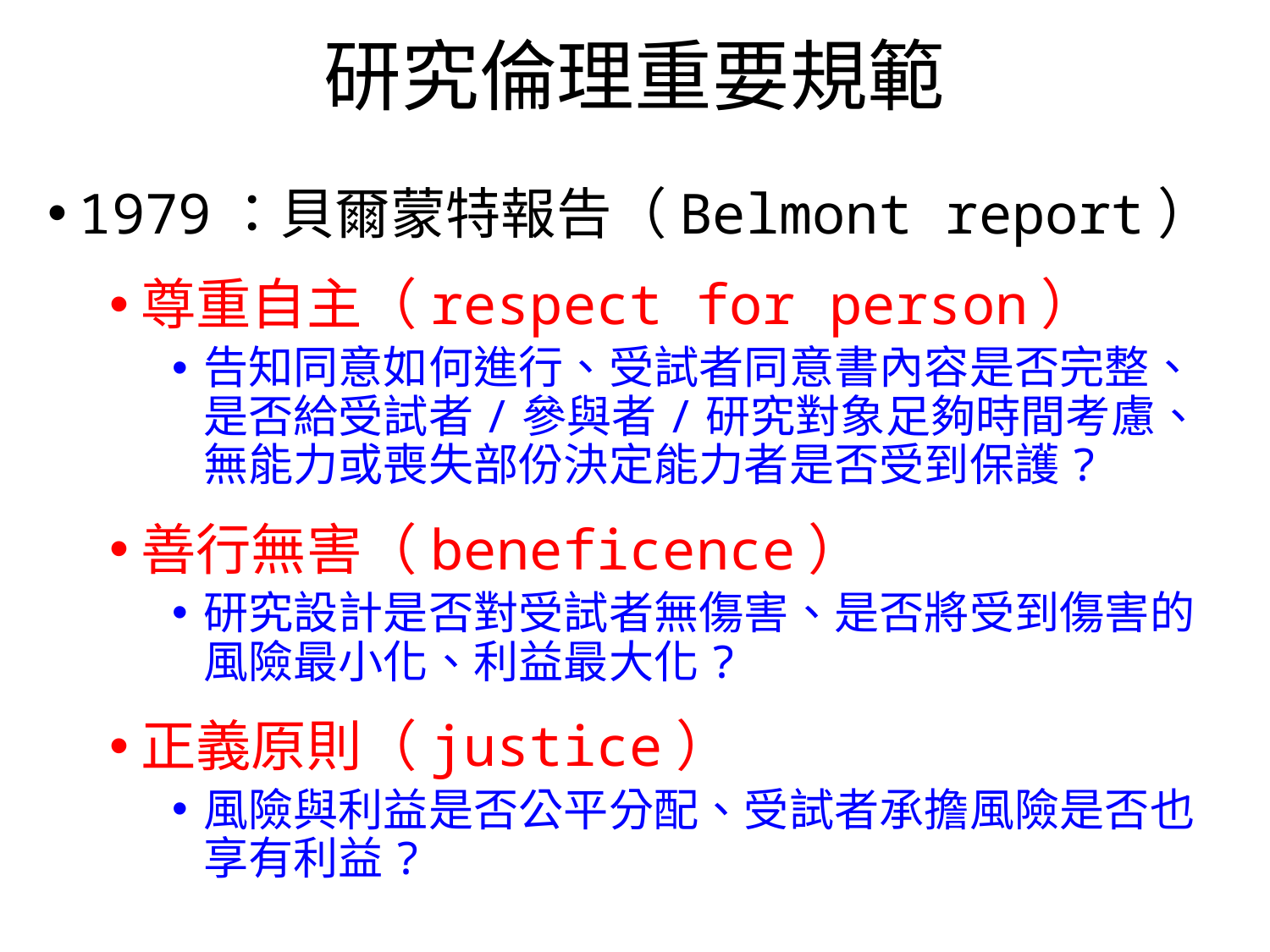

# 研究倫理重要規範
1979：貝爾蒙特報告（Belmont report）
尊重自主（respect for person）
告知同意如何進行、受試者同意書內容是否完整、是否給受試者/參與者/研究對象足夠時間考慮、無能力或喪失部份決定能力者是否受到保護?
善行無害（beneficence）
研究設計是否對受試者無傷害、是否將受到傷害的風險最小化、利益最大化?
正義原則（justice）
風險與利益是否公平分配、受試者承擔風險是否也享有利益?